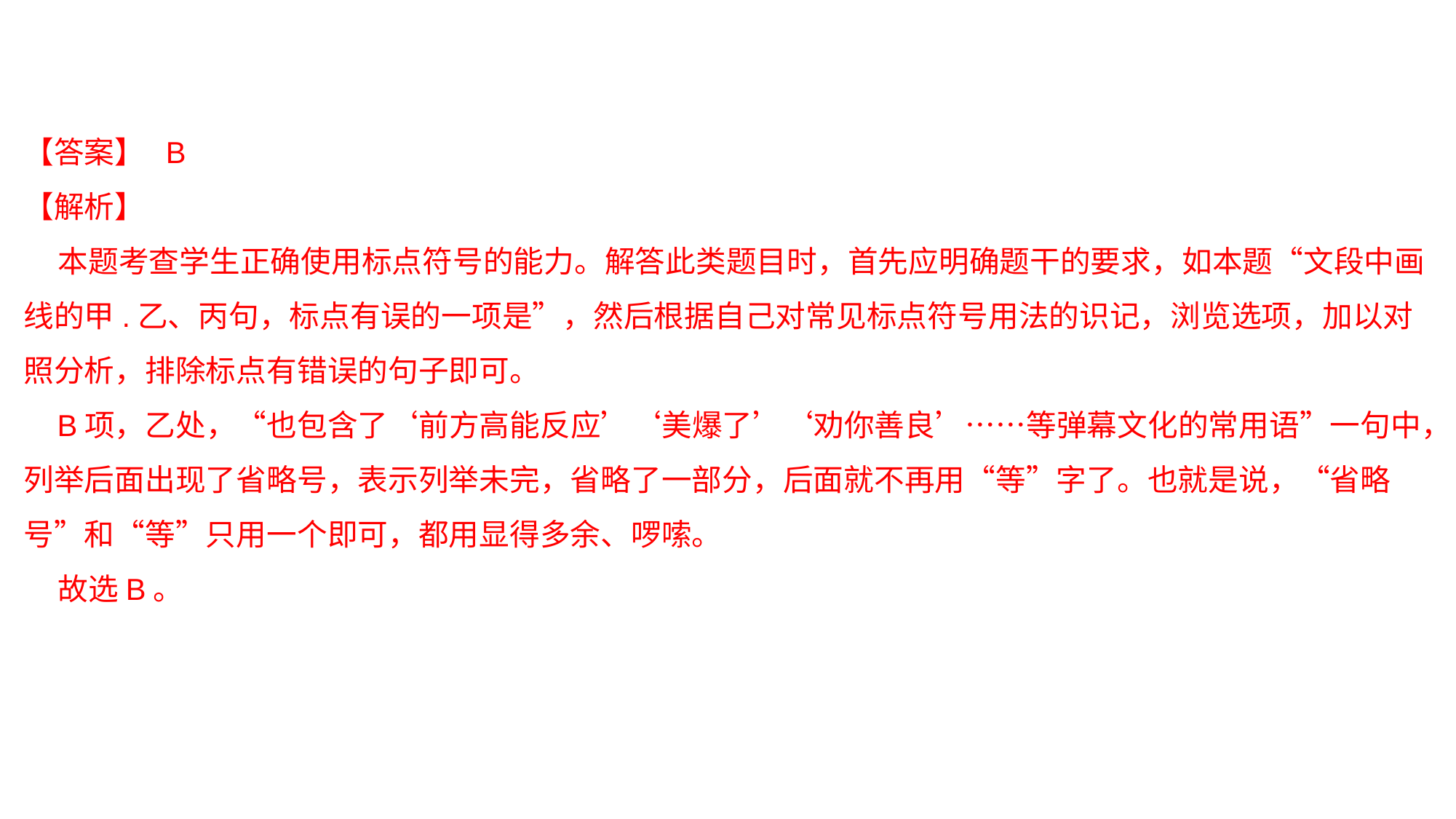

【答案】  B
【解析】
    本题考查学生正确使用标点符号的能力。解答此类题目时，首先应明确题干的要求，如本题“文段中画线的甲.乙、丙句，标点有误的一项是”，然后根据自己对常见标点符号用法的识记，浏览选项，加以对照分析，排除标点有错误的句子即可。
    B项，乙处，“也包含了‘前方高能反应’‘美爆了’‘劝你善良’……等弹幕文化的常用语”一句中，列举后面出现了省略号，表示列举未完，省略了一部分，后面就不再用“等”字了。也就是说，“省略号”和“等”只用一个即可，都用显得多余、啰嗦。
    故选B。